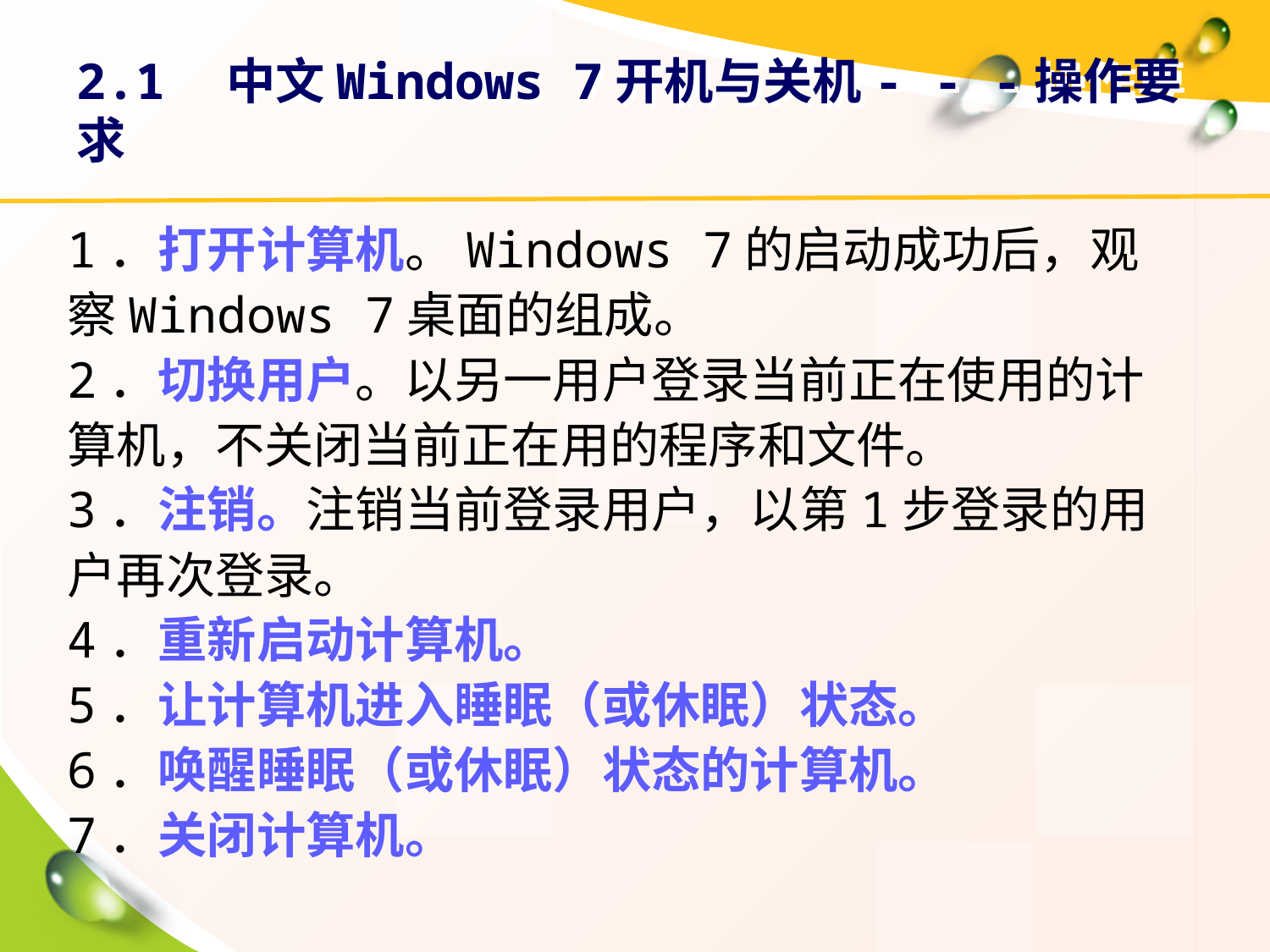

# 2.1　中文Windows 7开机与关机- - -操作要求
1．打开计算机。Windows 7的启动成功后，观察Windows 7桌面的组成。
2．切换用户。以另一用户登录当前正在使用的计算机，不关闭当前正在用的程序和文件。
3．注销。注销当前登录用户，以第1步登录的用户再次登录。
4．重新启动计算机。
5．让计算机进入睡眠（或休眠）状态。
6．唤醒睡眠（或休眠）状态的计算机。
7．关闭计算机。